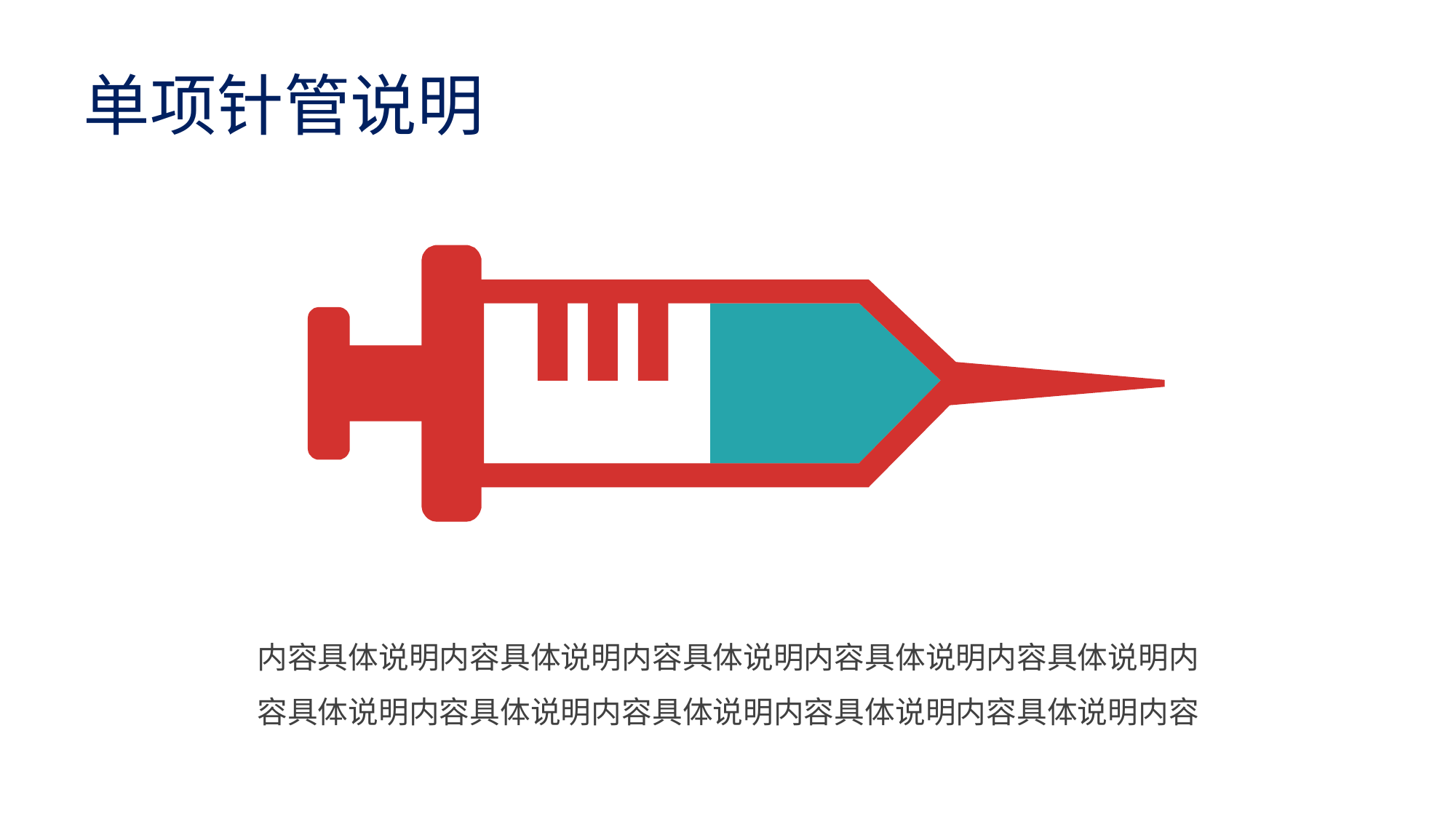

# 单项针管说明

内容具体说明内容具体说明内容具体说明内容具体说明内容具体说明内容具体说明内容具体说明内容具体说明内容具体说明内容具体说明内容